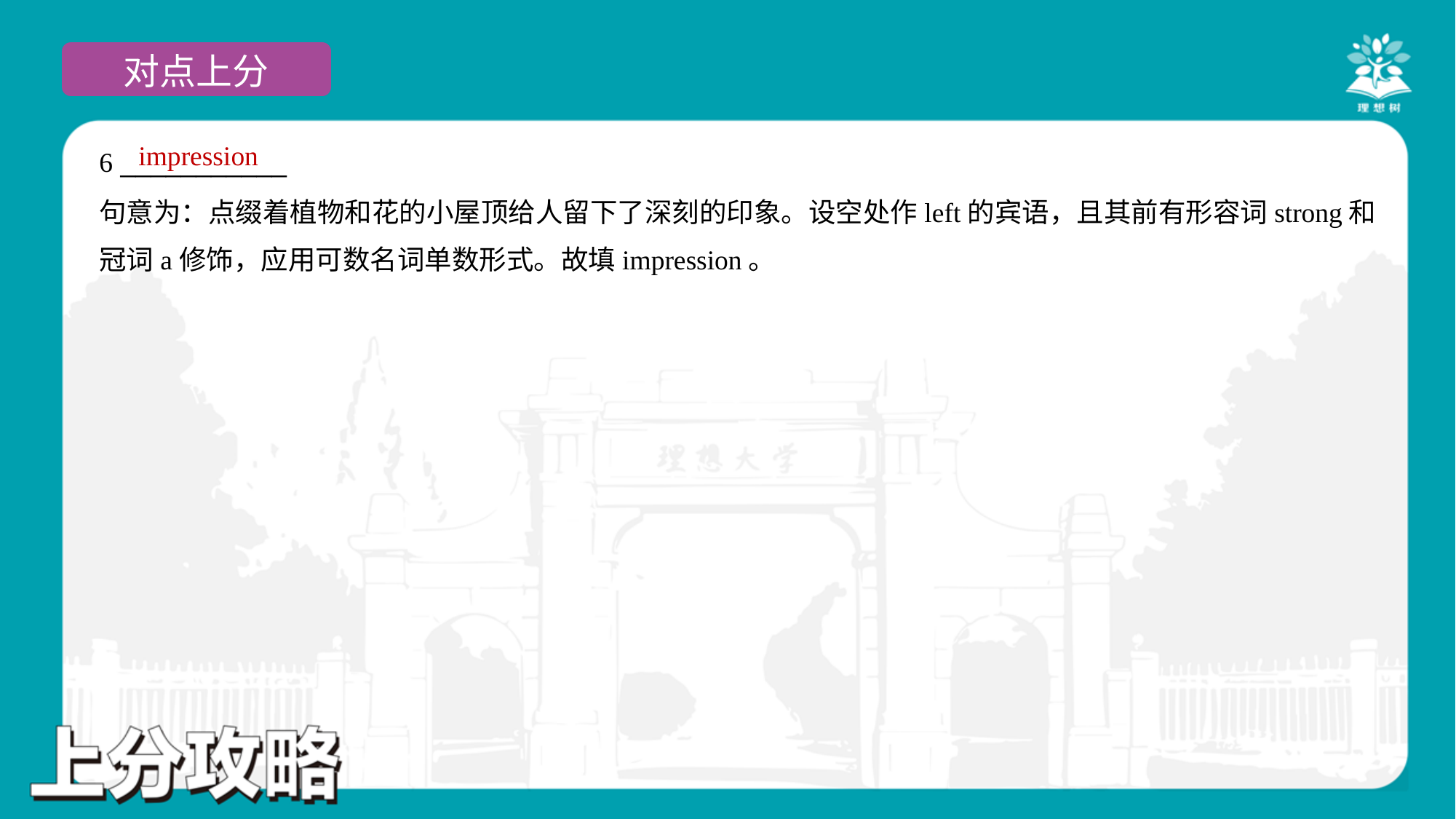

impression
6 ___________
句意为：点缀着植物和花的小屋顶给人留下了深刻的印象。设空处作left的宾语，且其前有形容词strong和
冠词a修饰，应用可数名词单数形式。故填impression。